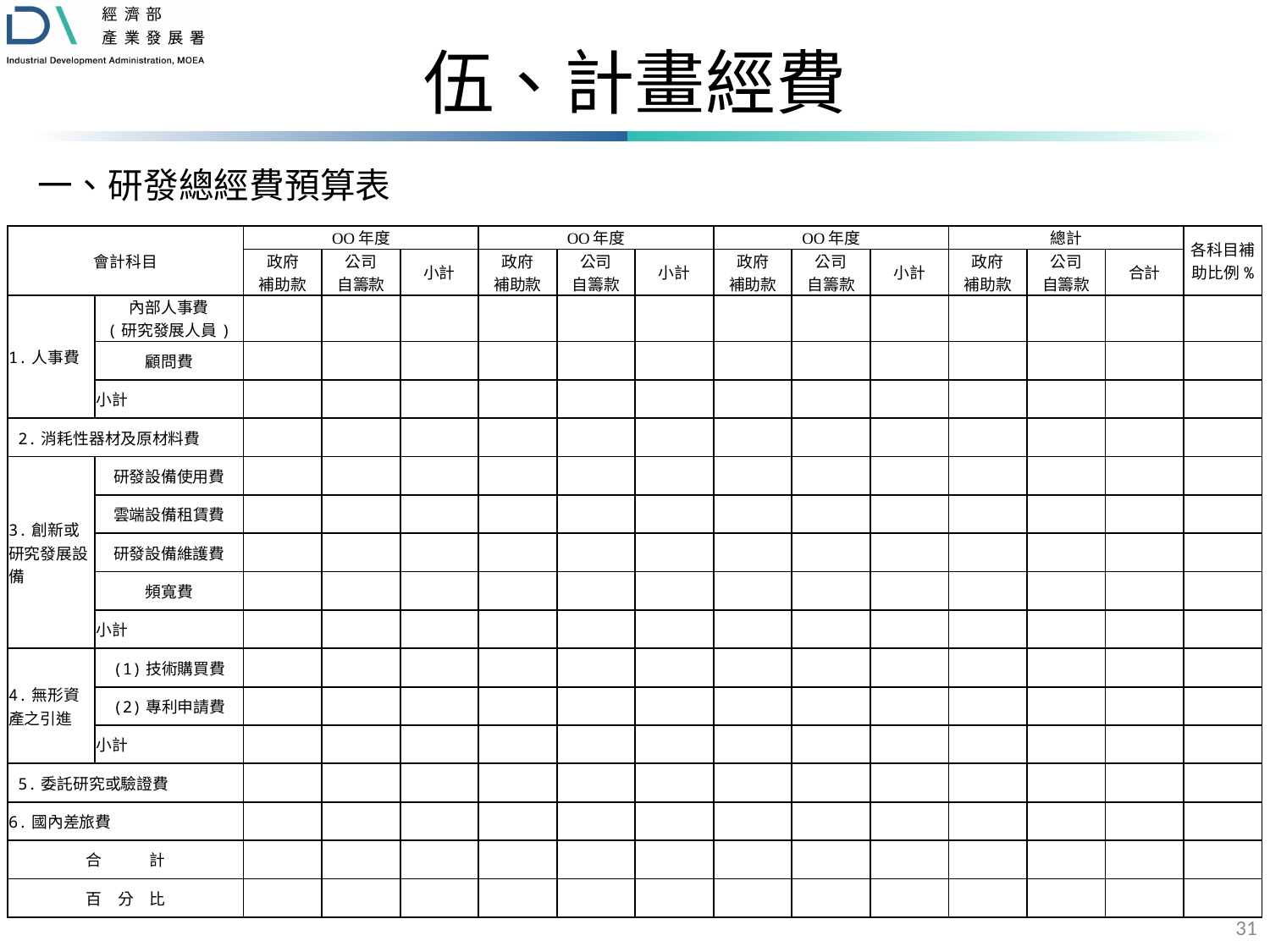

# 伍、計畫經費
一、研發總經費預算表
| 會計科目 |  | OO年度 |  |  | OO年度 |  |  | OO年度 |  |  | 總計 |  |  | 各科目補助比例% |
| --- | --- | --- | --- | --- | --- | --- | --- | --- | --- | --- | --- | --- | --- | --- |
|  |  | 政府 補助款 | 公司 自籌款 | 小計 | 政府 補助款 | 公司 自籌款 | 小計 | 政府 補助款 | 公司 自籌款 | 小計 | 政府 補助款 | 公司 自籌款 | 合計 |  |
| 1.人事費 | 內部人事費 (研究發展人員) |  |  |  |  |  |  |  |  |  |  |  |  |  |
|  | 顧問費 |  |  |  |  |  |  |  |  |  |  |  |  |  |
|  | 小計 |  |  |  |  |  |  |  |  |  |  |  |  |  |
| 2.消耗性器材及原材料費 |  |  |  |  |  |  |  |  |  |  |  |  |  |  |
| 3.創新或研究發展設備 | 研發設備使用費 |  |  |  |  |  |  |  |  |  |  |  |  |  |
|  | 雲端設備租賃費 |  |  |  |  |  |  |  |  |  |  |  |  |  |
|  | 研發設備維護費 |  |  |  |  |  |  |  |  |  |  |  |  |  |
|  | 頻寬費 |  |  |  |  |  |  |  |  |  |  |  |  |  |
|  | 小計 |  |  |  |  |  |  |  |  |  |  |  |  |  |
| 4.無形資產之引進 | (1)技術購買費 |  |  |  |  |  |  |  |  |  |  |  |  |  |
|  | (2)專利申請費 |  |  |  |  |  |  |  |  |  |  |  |  |  |
|  | 小計 |  |  |  |  |  |  |  |  |  |  |  |  |  |
| 5.委託研究或驗證費 |  |  |  |  |  |  |  |  |  |  |  |  |  |  |
| 6.國內差旅費 |  |  |  |  |  |  |  |  |  |  |  |  |  |  |
| 合　　　計 |  |  |  |  |  |  |  |  |  |  |  |  |  |  |
| 百　分　比 |  |  |  |  |  |  |  |  |  |  |  |  |  |  |
31